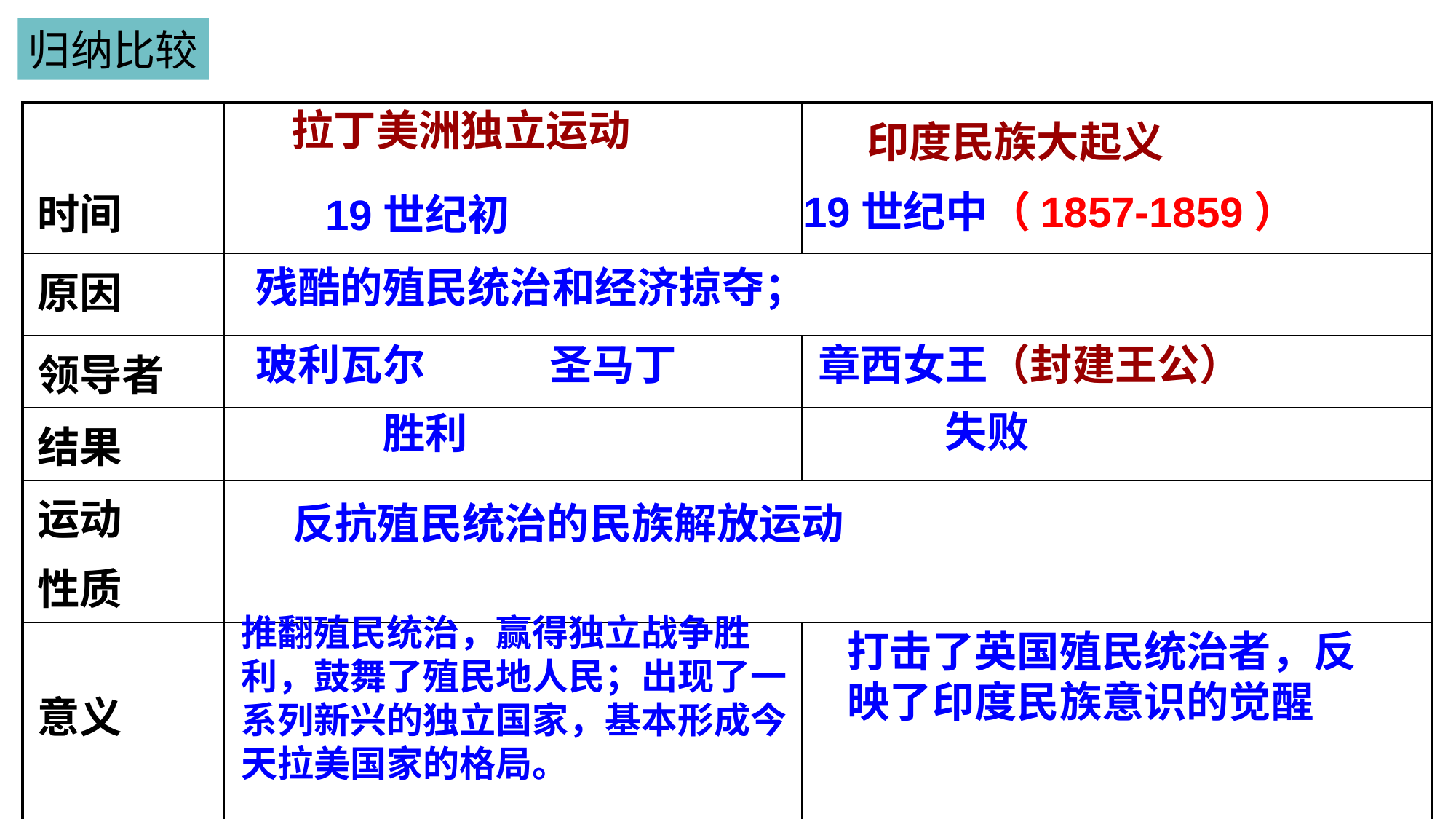

归纳比较
拉丁美洲独立运动
|  |  | 印度民族大起义 |
| --- | --- | --- |
| 时间 |  |  |
| 原因 |  |  |
| 领导者 |  |  |
| 结果 |  |  |
| 运动 性质 |  |  |
| 意义 |  |  |

19世纪中（1857-1859）
19世纪初
残酷的殖民统治和经济掠夺；
玻利瓦尔
圣马丁
章西女王（封建王公）
失败
胜利

反抗殖民统治的民族解放运动

推翻殖民统治，赢得独立战争胜利，鼓舞了殖民地人民；出现了一系列新兴的独立国家，基本形成今天拉美国家的格局。
打击了英国殖民统治者，反映了印度民族意识的觉醒